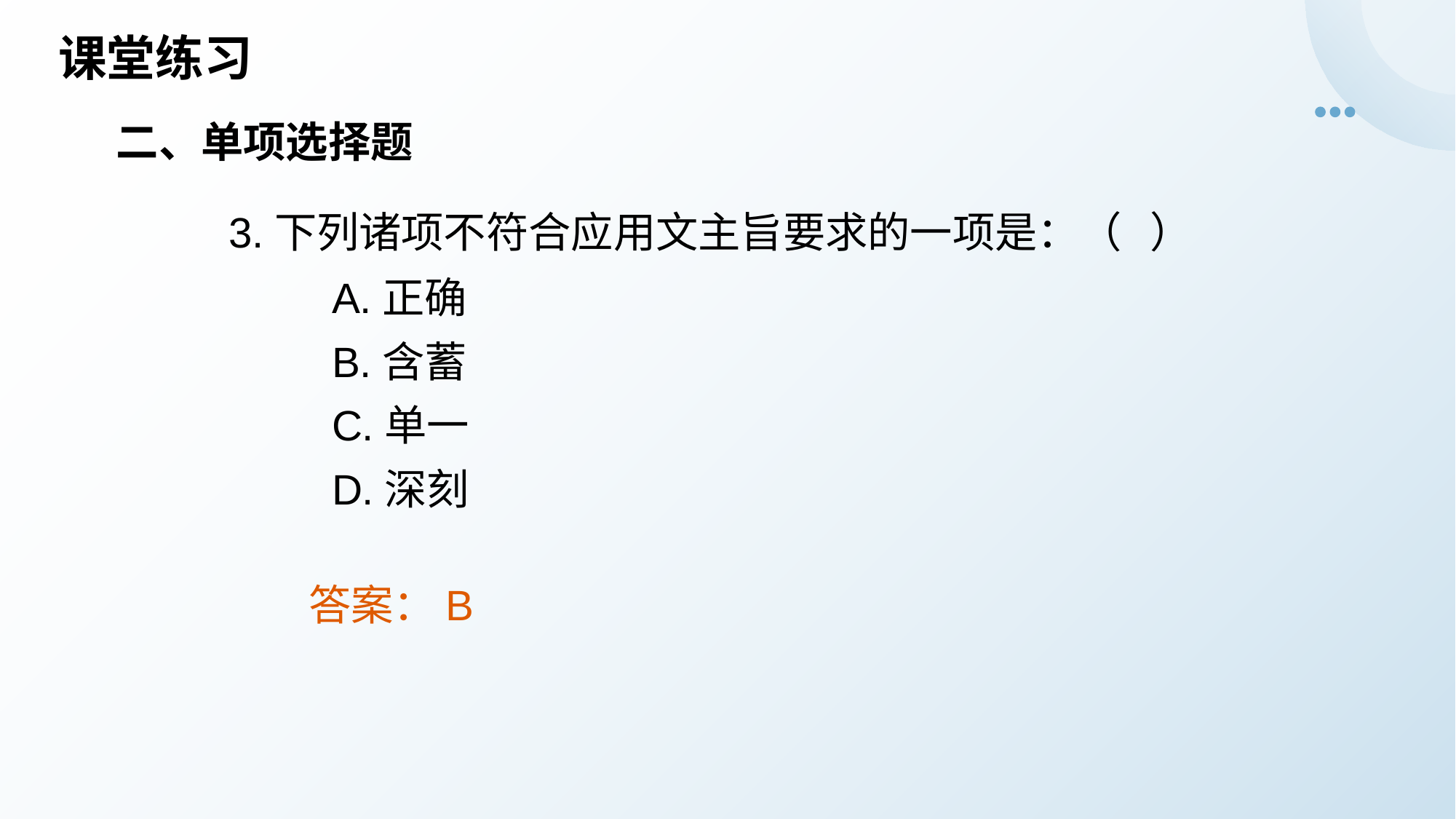

# 课堂练习
二、单项选择题
  3.下列诸项不符合应用文主旨要求的一项是：（   ）
           A.正确
           B.含蓄
           C.单一
           D.深刻
答案：B